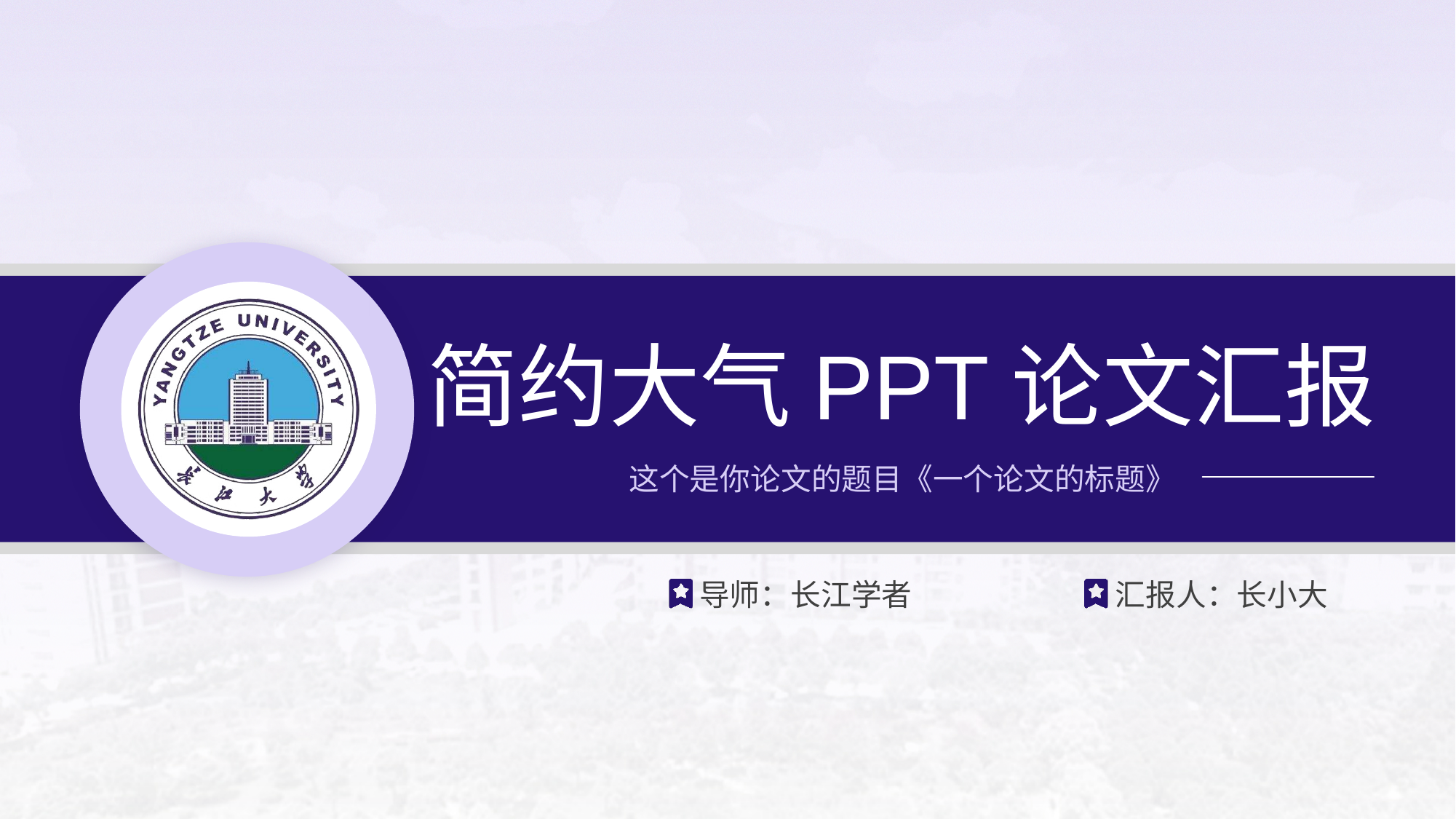

简约大气PPT论文汇报
这个是你论文的题目《一个论文的标题》
汇报人：长小大
导师：长江学者